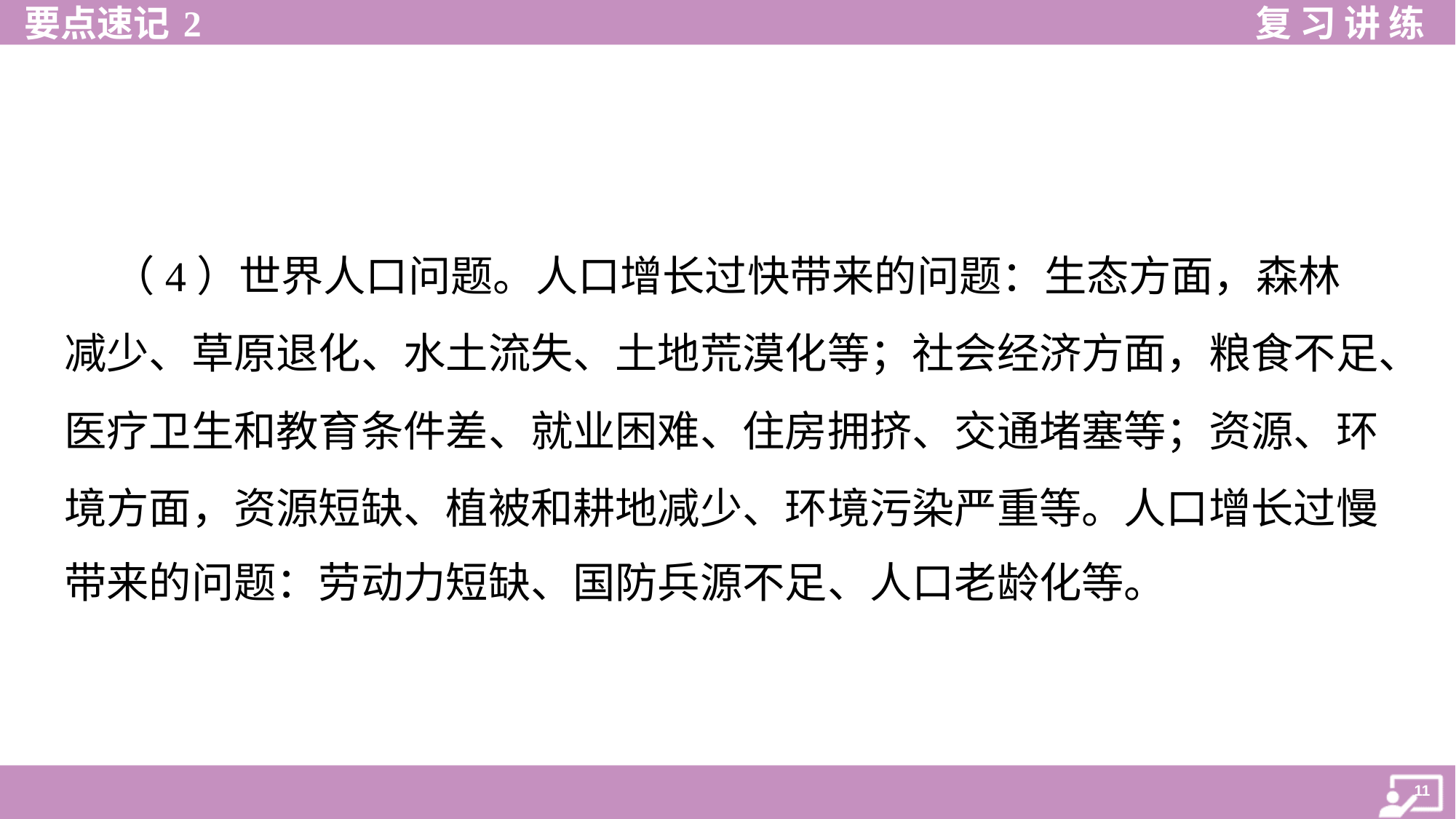

（4）世界人口问题。人口增长过快带来的问题：生态方面，森林
减少、草原退化、水土流失、土地荒漠化等；社会经济方面，粮食不足、
医疗卫生和教育条件差、就业困难、住房拥挤、交通堵塞等；资源、环
境方面，资源短缺、植被和耕地减少、环境污染严重等。人口增长过慢
带来的问题：劳动力短缺、国防兵源不足、人口老龄化等。